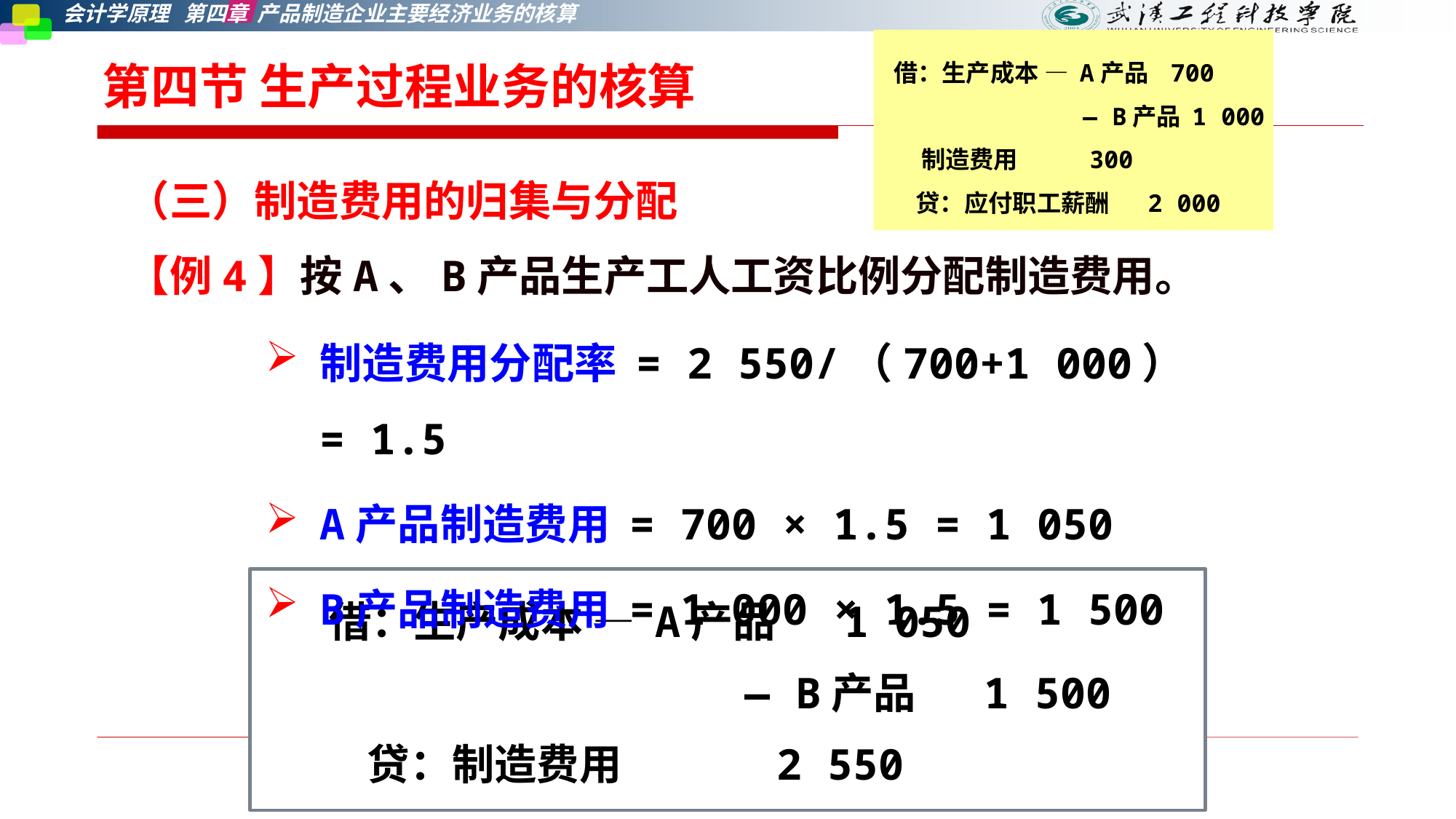

借：生产成本 — A产品   700
             — B产品 1 000
    制造费用            300
   贷：应付职工薪酬      2 000
第四节 生产过程业务的核算
（三）制造费用的归集与分配
【例4】按A、B产品生产工人工资比例分配制造费用。

制造费用分配率 = 2 550/（700+1 000）= 1.5
A产品制造费用 = 700 × 1.5 = 1 050
B产品制造费用 = 1 000 × 1.5 = 1 500
      借：生产成本 — A产品      1 050
                   — B产品      1 500
          贷：制造费用               2 550